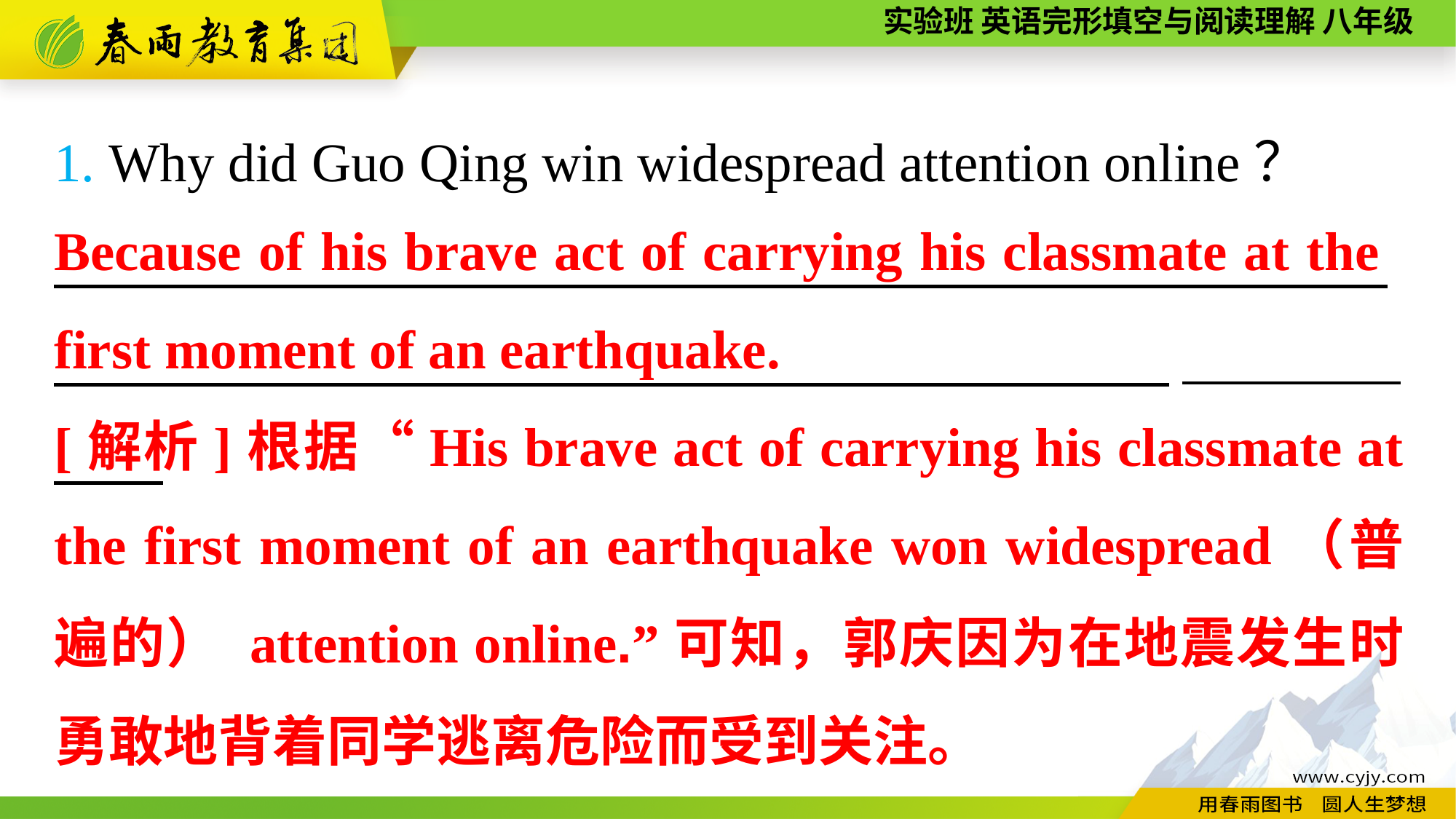

1. Why did Guo Qing win widespread attention online？
　　　　                                                                              ，　　　　                                                                              ，________
Because of his brave act of carrying his classmate at the first moment of an earthquake.
[解析]根据“His brave act of carrying his classmate at the first moment of an earthquake won widespread（普遍的） attention online.”可知，郭庆因为在地震发生时勇敢地背着同学逃离危险而受到关注。